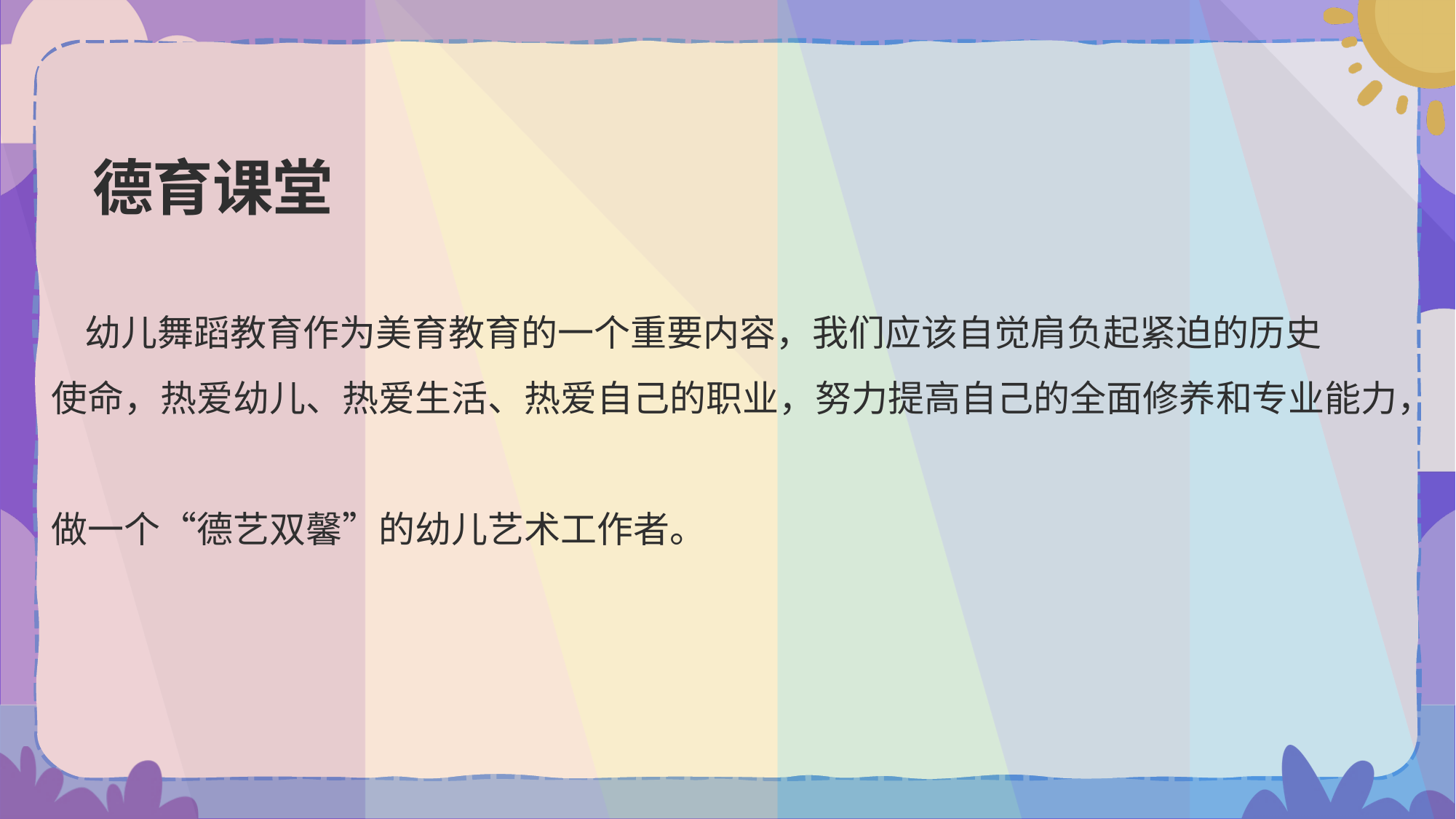

# 德育课堂
   幼儿舞蹈教育作为美育教育的一个重要内容，我们应该自觉肩负起紧迫的历史
使命，热爱幼儿、热爱生活、热爱自己的职业，努力提高自己的全面修养和专业能力，
做一个“德艺双馨”的幼儿艺术工作者。